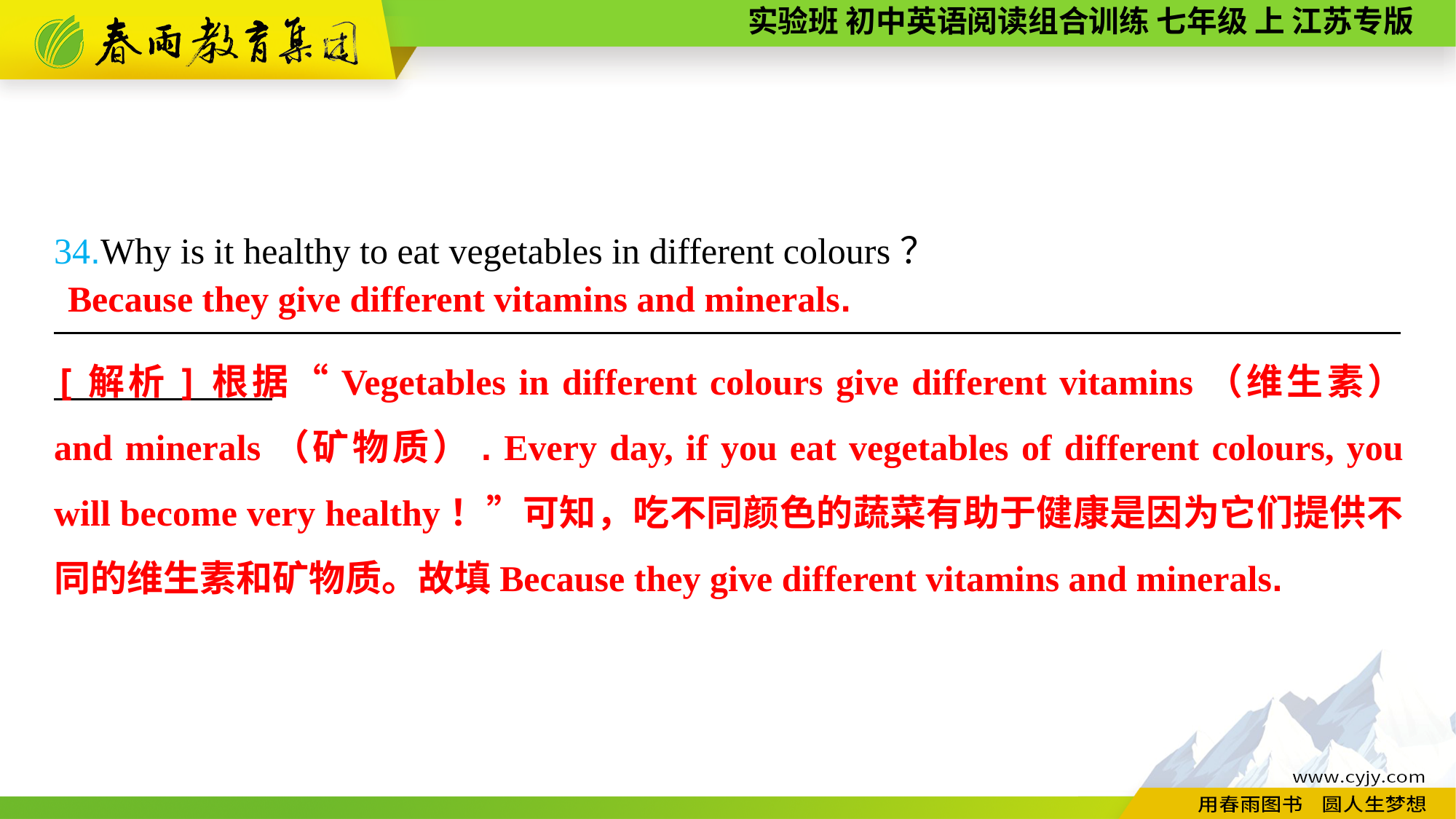

34.Why is it healthy to eat vegetables in different colours？
__________________________________________________________________________
Because they give different vitamins and minerals.
[解析]根据“Vegetables in different colours give different vitamins（维生素） and minerals（矿物质）. Every day, if you eat vegetables of different colours, you will become very healthy！”可知，吃不同颜色的蔬菜有助于健康是因为它们提供不同的维生素和矿物质。故填Because they give different vitamins and minerals.